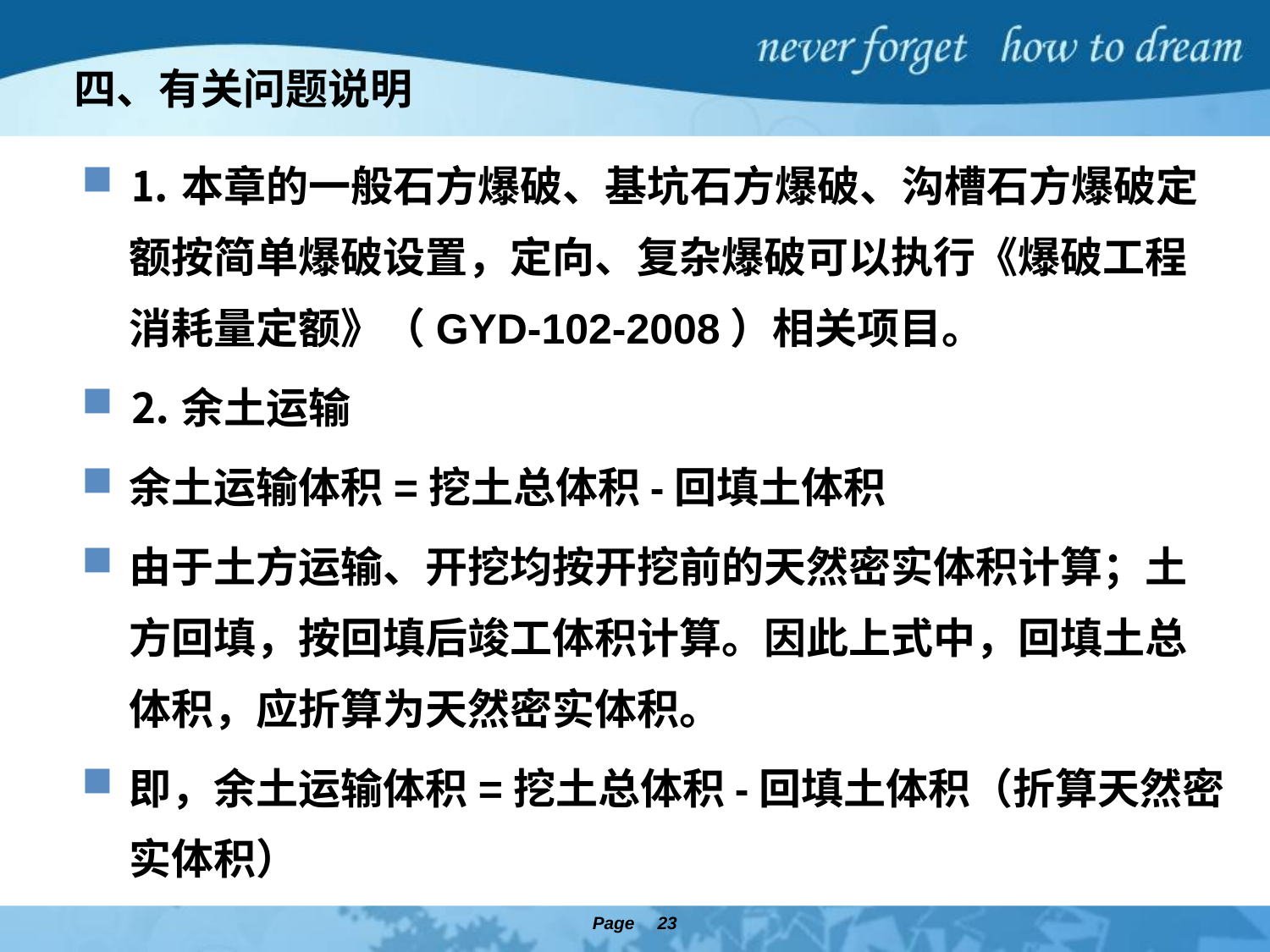

# 四、有关问题说明
⒈本章的一般石方爆破、基坑石方爆破、沟槽石方爆破定额按简单爆破设置，定向、复杂爆破可以执行《爆破工程消耗量定额》（GYD-102-2008）相关项目。
⒉余土运输
余土运输体积=挖土总体积-回填土体积
由于土方运输、开挖均按开挖前的天然密实体积计算；土方回填，按回填后竣工体积计算。因此上式中，回填土总体积，应折算为天然密实体积。
即，余土运输体积=挖土总体积-回填土体积（折算天然密实体积）